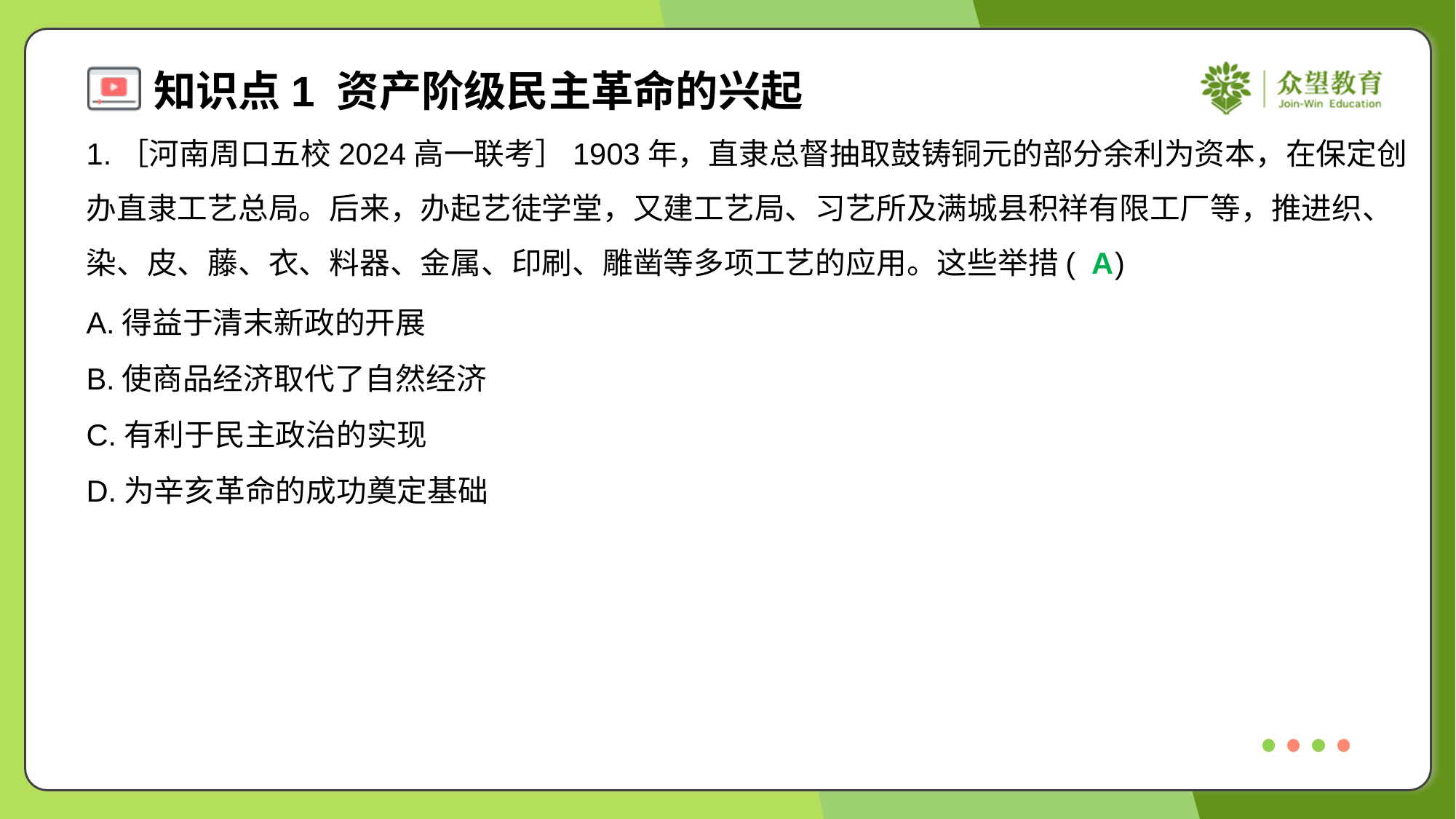

1.［河南周口五校2024高一联考］1903年，直隶总督抽取鼓铸铜元的部分余利为资本，在保定创
办直隶工艺总局。后来，办起艺徒学堂，又建工艺局、习艺所及满城县积祥有限工厂等，推进织、
染、皮、藤、衣、料器、金属、印刷、雕凿等多项工艺的应用。这些举措(     )
A
A.得益于清末新政的开展
B.使商品经济取代了自然经济
C.有利于民主政治的实现
D.为辛亥革命的成功奠定基础